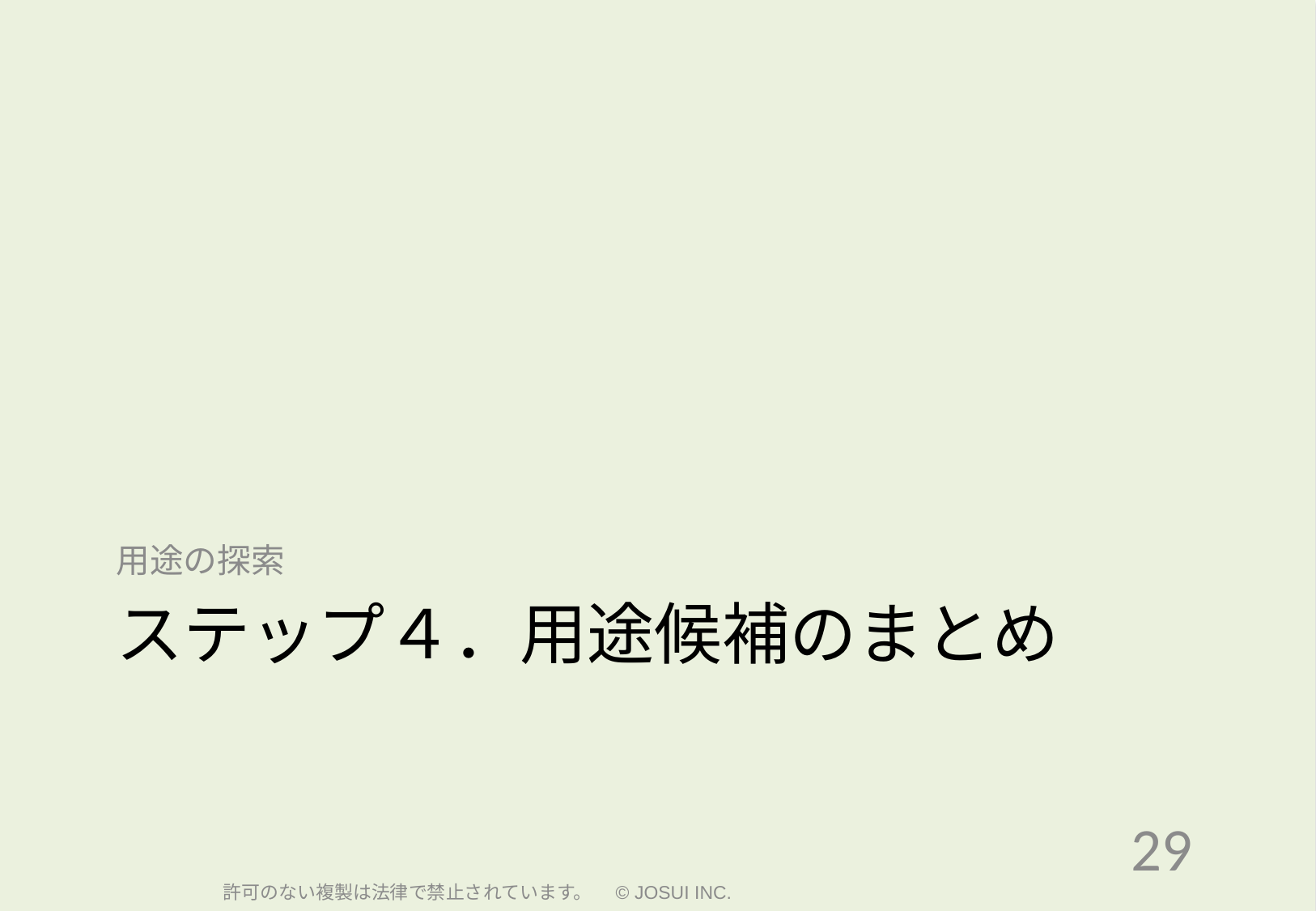

用途の探索
# ステップ４．用途候補のまとめ
29
許可のない複製は法律で禁止されています。　© JOSUI INC.